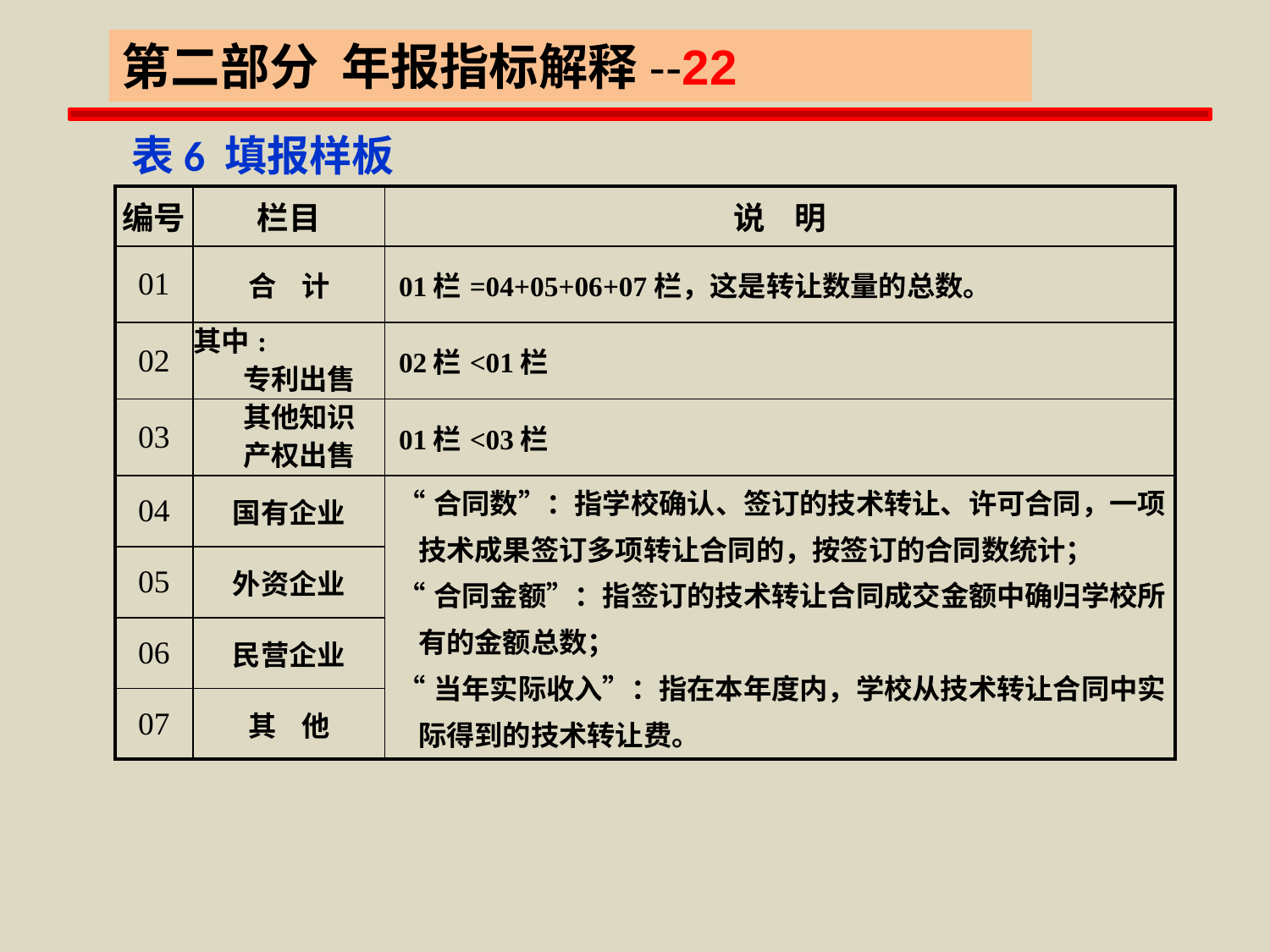

第二部分  年报指标解释--22

  表6 填报样板
| 编号 | 栏目 | 说 明 |
| --- | --- | --- |
| 01 | 合 计 | 01栏=04+05+06+07栏，这是转让数量的总数。 |
| 02 | 其中: 专利出售 | 02栏<01栏 |
| 03 | 其他知识 产权出售 | 01栏<03栏 |
| 04 | 国有企业 | “合同数”：指学校确认、签订的技术转让、许可合同，一项 技术成果签订多项转让合同的，按签订的合同数统计； “合同金额”：指签订的技术转让合同成交金额中确归学校所 有的金额总数； “当年实际收入”：指在本年度内，学校从技术转让合同中实 际得到的技术转让费。 |
| 05 | 外资企业 |  |
| 06 | 民营企业 |  |
| 07 | 其 他 |  |